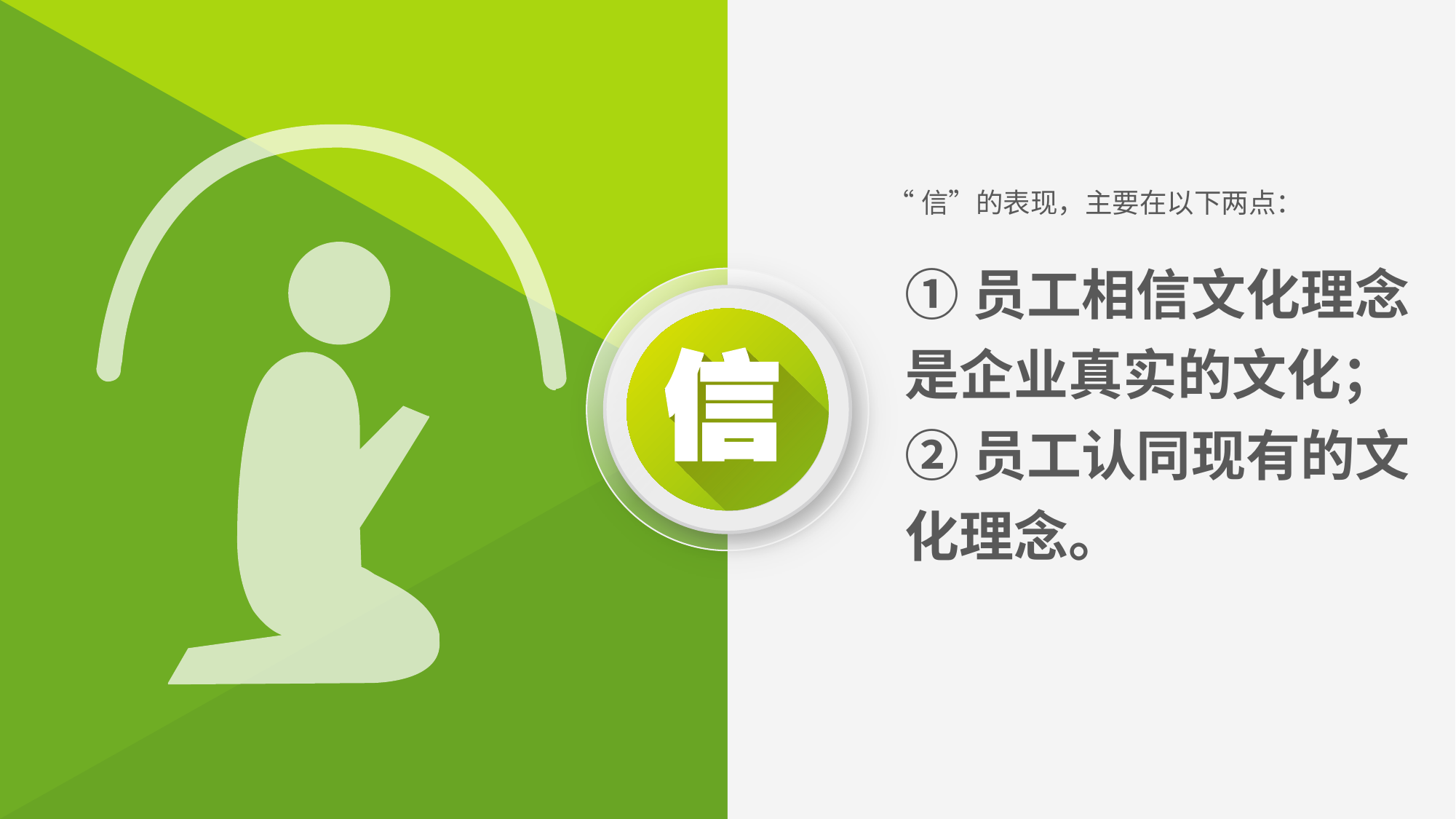

“信”的表现，主要在以下两点：
①员工相信文化理念是企业真实的文化；
②员工认同现有的文化理念。